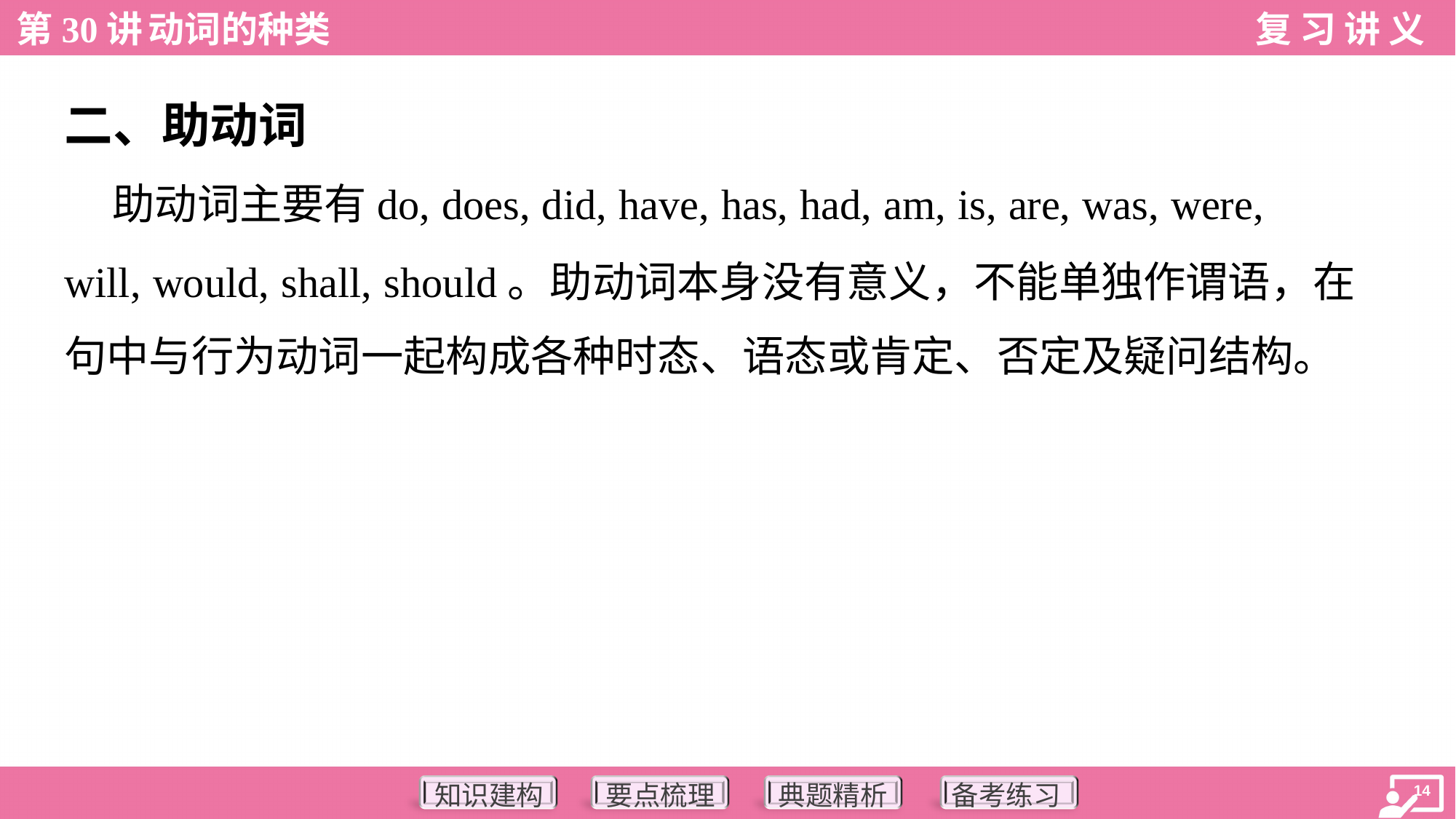

二、助动词
    助动词主要有do, does, did, have, has, had, am, is, are, was, were,
will, would, shall, should。助动词本身没有意义，不能单独作谓语，在
句中与行为动词一起构成各种时态、语态或肯定、否定及疑问结构。